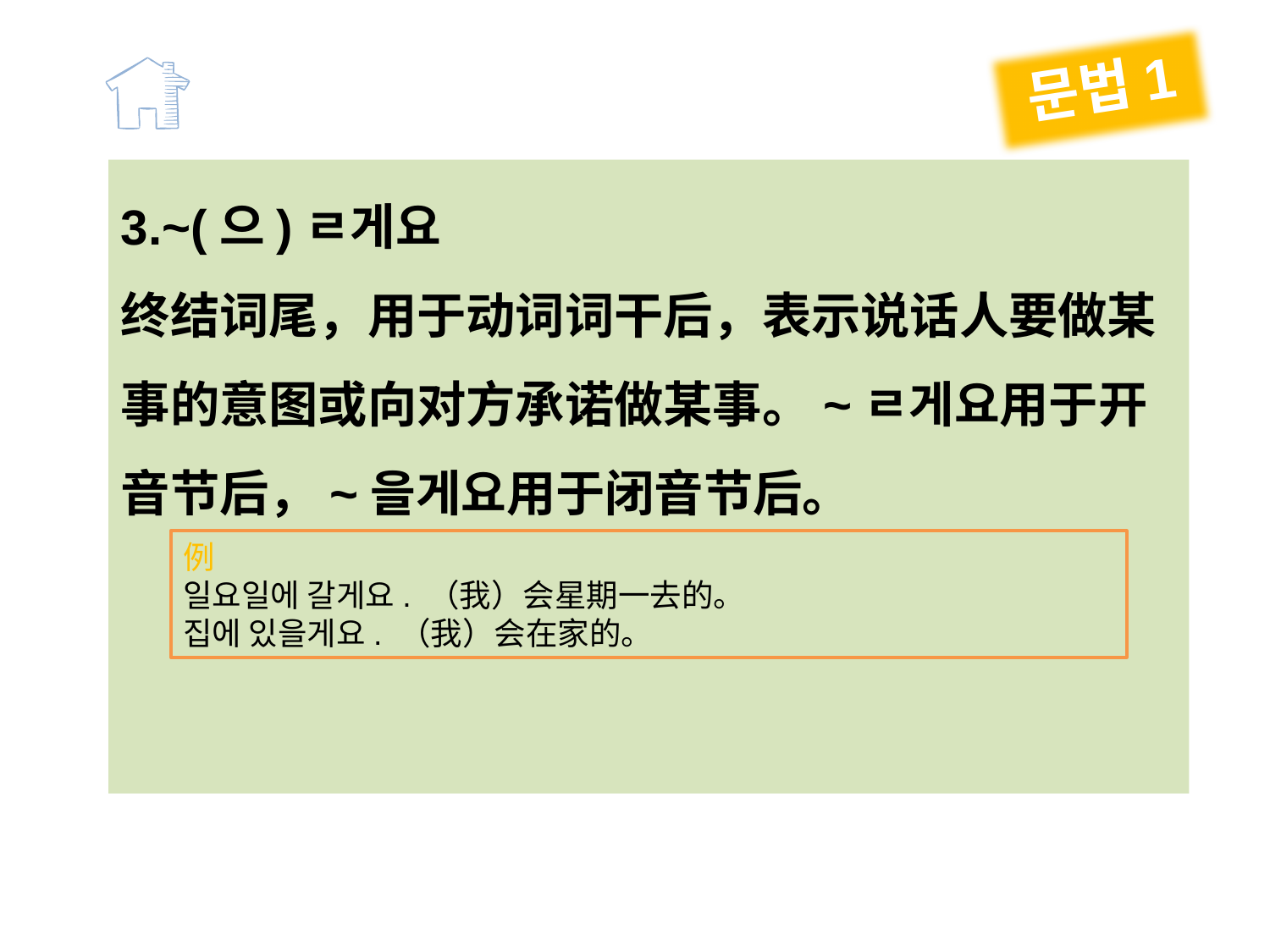

문법1

3.~(으)ㄹ게요
终结词尾，用于动词词干后，表示说话人要做某事的意图或向对方承诺做某事。~ㄹ게요用于开音节后，~을게요用于闭音节后。

例
일요일에 갈게요. （我）会星期一去的。
집에 있을게요. （我）会在家的。